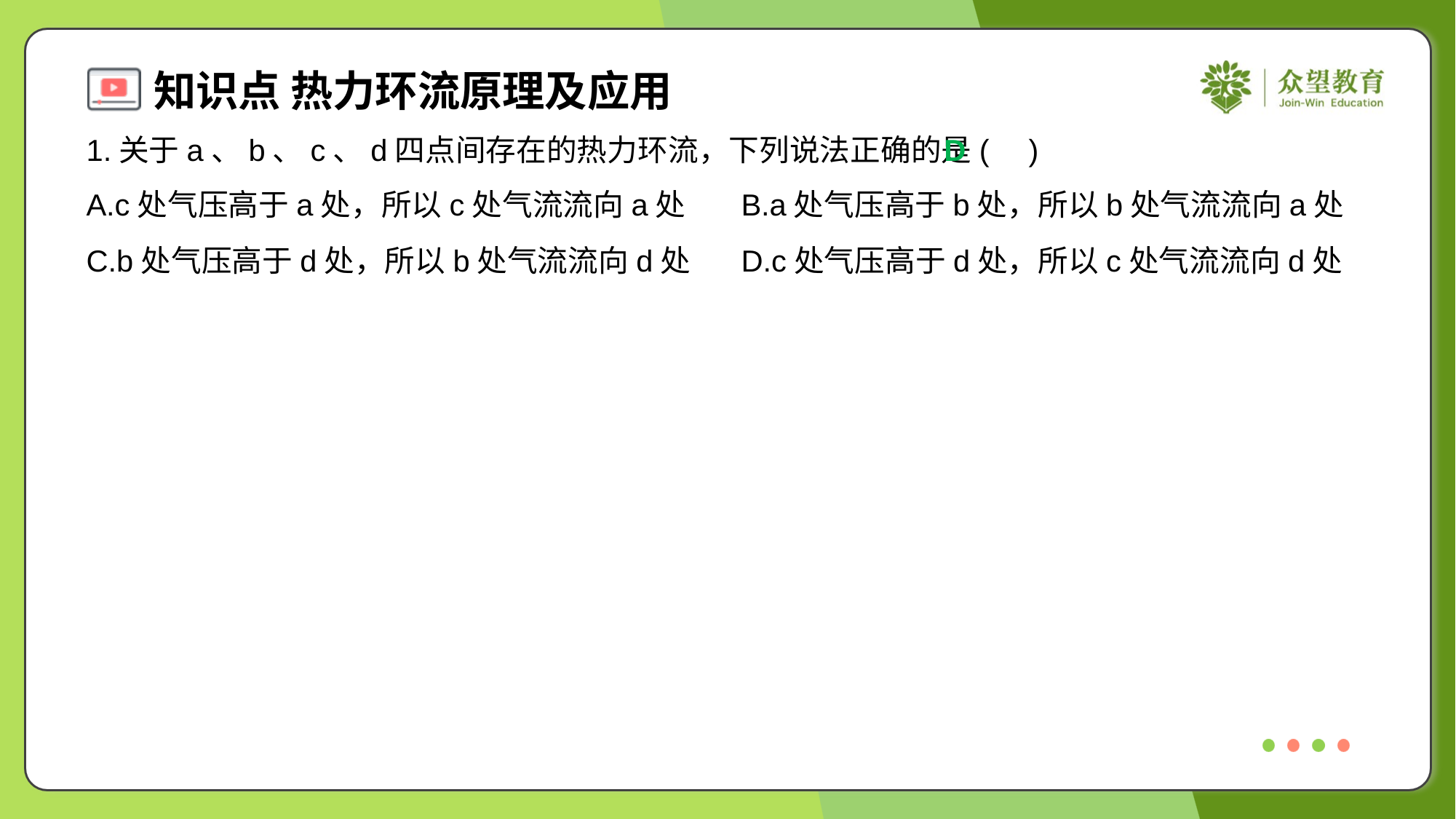

1.关于a、b、c、d四点间存在的热力环流，下列说法正确的是(     )
D
A.c处气压高于a处，所以c处气流流向a处	B.a处气压高于b处，所以b处气流流向a处
C.b处气压高于d处，所以b处气流流向d处	D.c处气压高于d处，所以c处气流流向d处